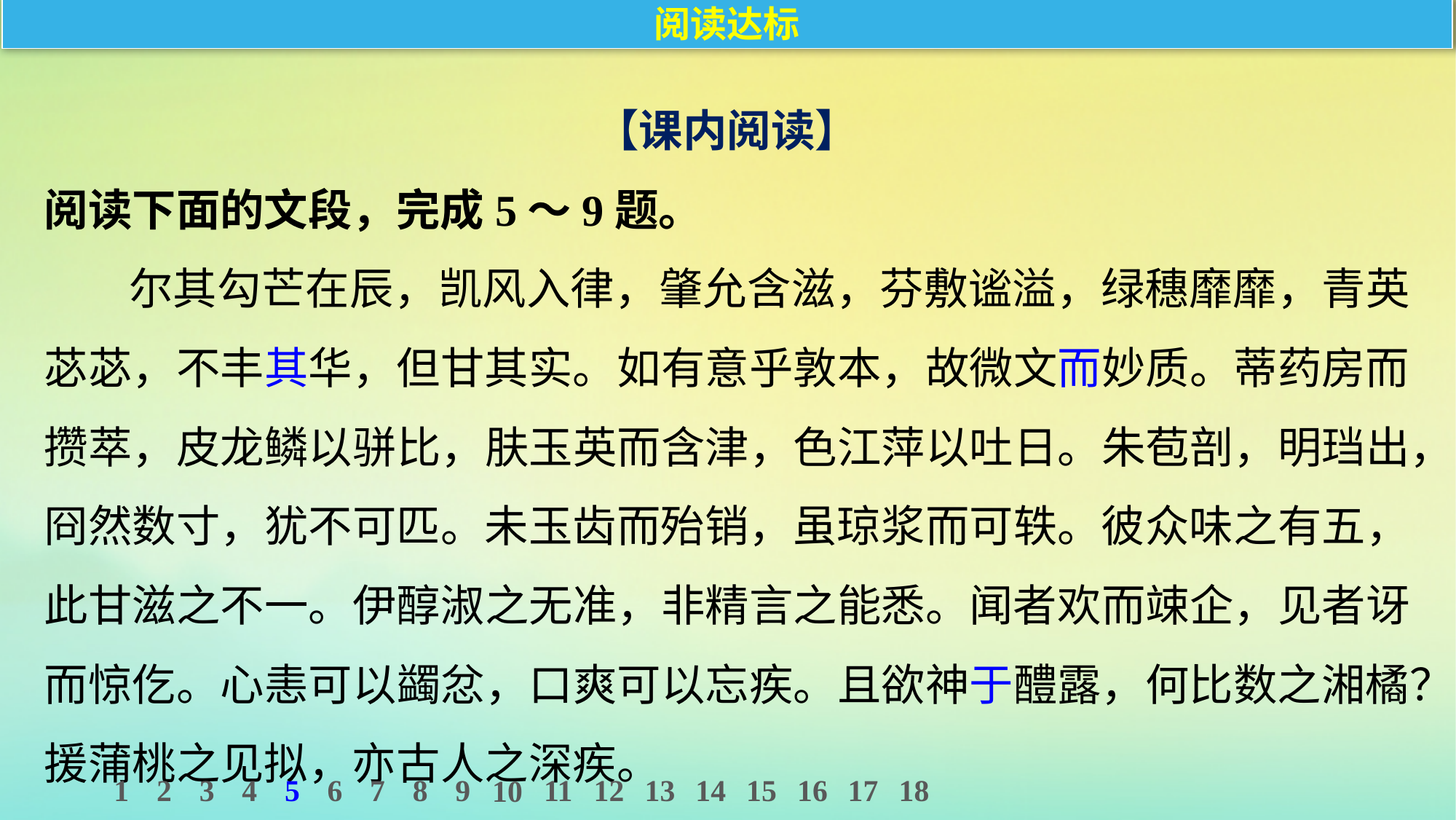

阅读达标
【课内阅读】
阅读下面的文段，完成5～9题。
尔其勾芒在辰，凯风入律，肇允含滋，芬敷谧溢，绿穗靡靡，青英苾苾，不丰其华，但甘其实。如有意乎敦本，故微文而妙质。蒂药房而攒萃，皮龙鳞以骈比，肤玉英而含津，色江萍以吐日。朱苞剖，明珰出，冏然数寸，犹不可匹。未玉齿而殆销，虽琼浆而可轶。彼众味之有五，此甘滋之不一。伊醇淑之无准，非精言之能悉。闻者欢而竦企，见者讶而惊仡。心恚可以蠲忿，口爽可以忘疾。且欲神于醴露，何比数之湘橘？援蒲桃之见拟，亦古人之深疾。

1
2
3
4
5
6
7
8
9
11
12
13
14
15
16
17
18
10